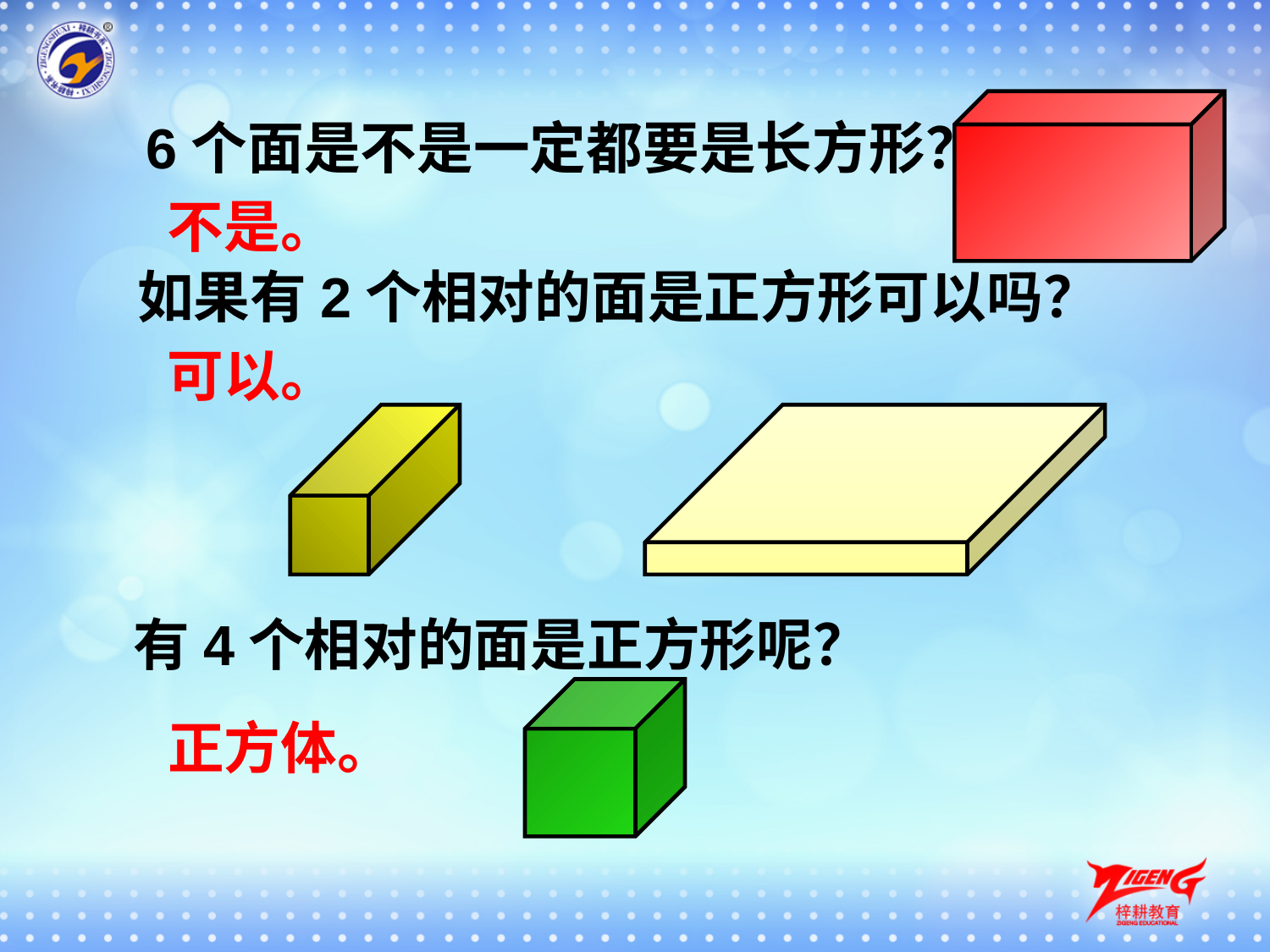

6个面是不是一定都要是长方形？
不是。
如果有2个相对的面是正方形可以吗？
可以。

有4个相对的面是正方形呢？

正方体。